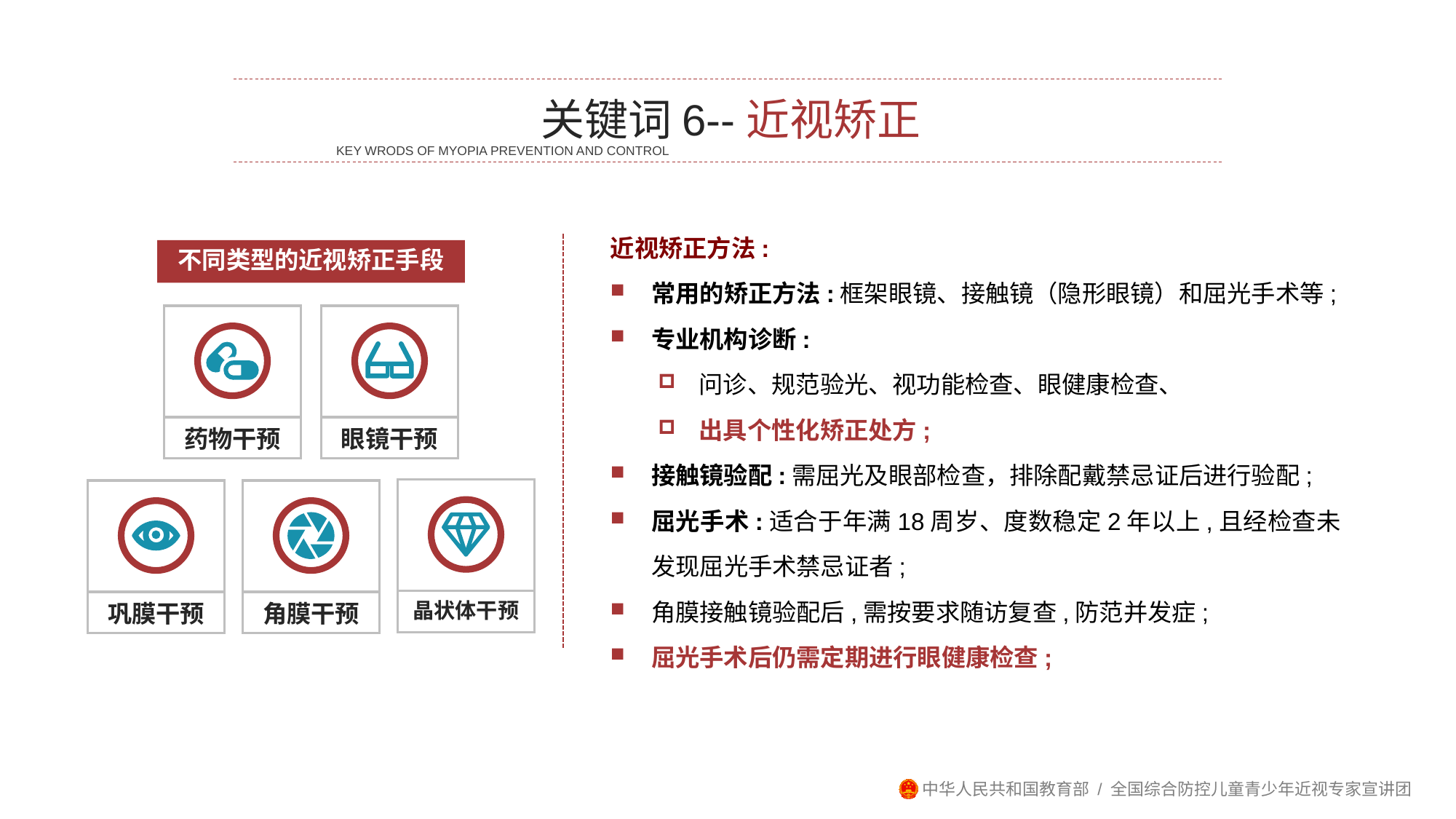

关键词6--近视矫正
KEY WRODS OF MYOPIA PREVENTION AND CONTROL

近视矫正方法:
常用的矫正方法:框架眼镜、接触镜（隐形眼镜）和屈光手术等;
专业机构诊断:
问诊、规范验光、视功能检查、眼健康检查、
出具个性化矫正处方;
接触镜验配:需屈光及眼部检查，排除配戴禁忌证后进行验配;
屈光手术:适合于年满18周岁、度数稳定2年以上,且经检查未发现屈光手术禁忌证者;
角膜接触镜验配后,需按要求随访复查,防范并发症;
屈光手术后仍需定期进行眼健康检查;
不同类型的近视矫正手段

药物干预

眼镜干预

晶状体干预

巩膜干预

角膜干预